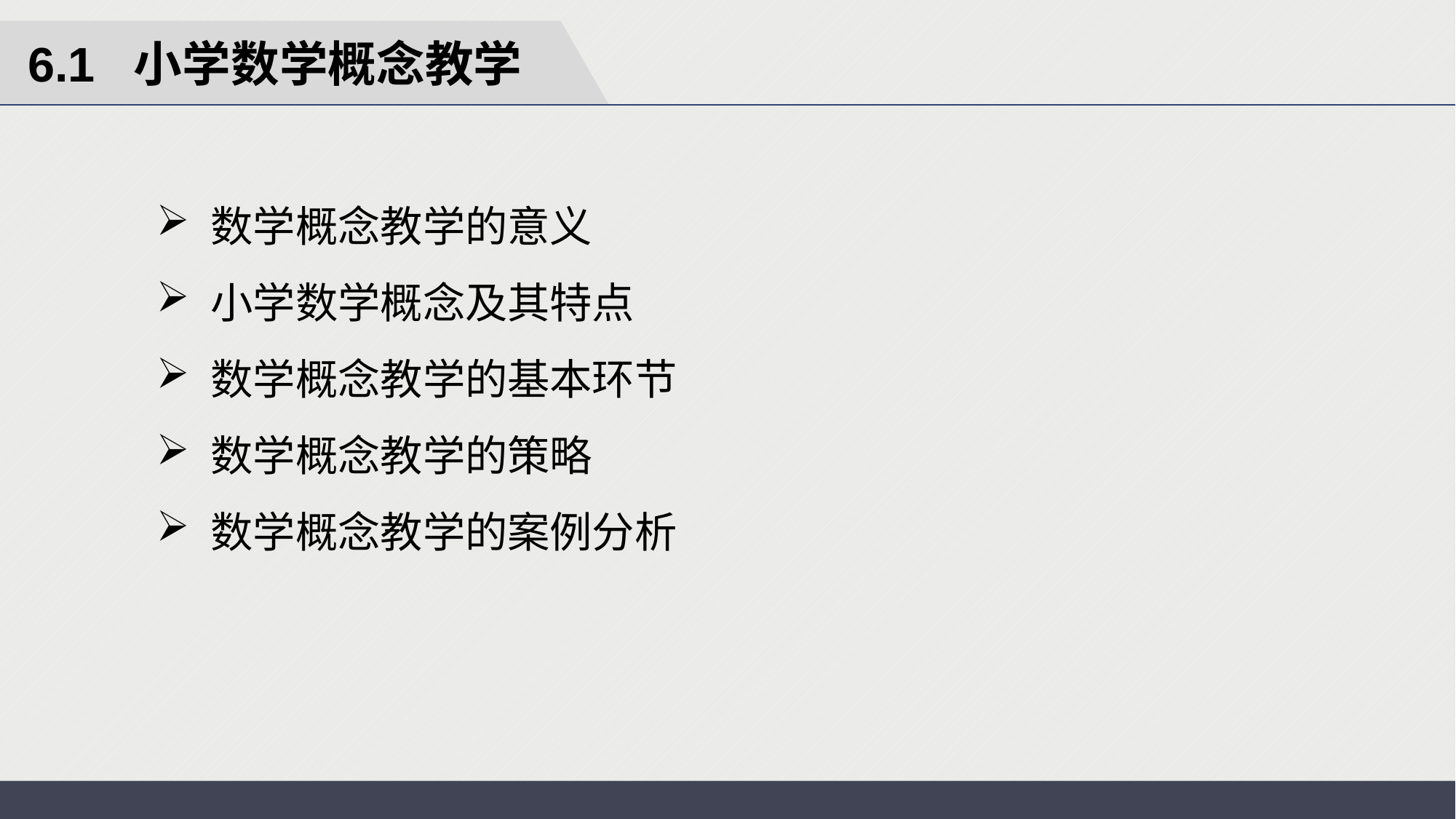

6.1  小学数学概念教学
数学概念教学的意义
小学数学概念及其特点
数学概念教学的基本环节
数学概念教学的策略
数学概念教学的案例分析